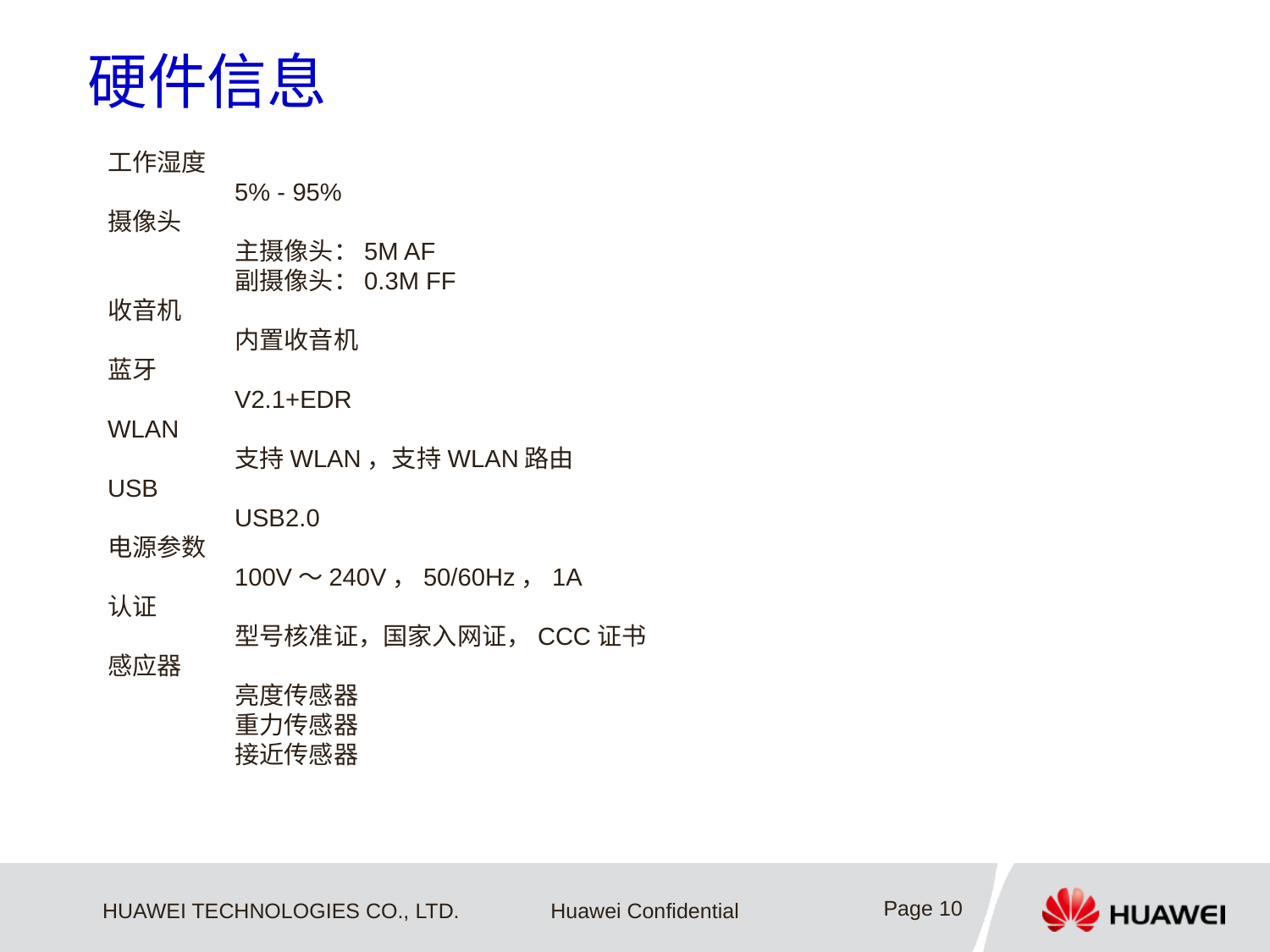

# 硬件信息
工作湿度
	5% - 95%
摄像头
	主摄像头：5M AF
	副摄像头：0.3M FF
收音机
	内置收音机
蓝牙
	V2.1+EDR
WLAN
	支持WLAN，支持WLAN路由
USB
	USB2.0
电源参数
	100V～240V，50/60Hz，1A
认证
	型号核准证，国家入网证，CCC证书
感应器
	亮度传感器
	重力传感器
	接近传感器
Page 10